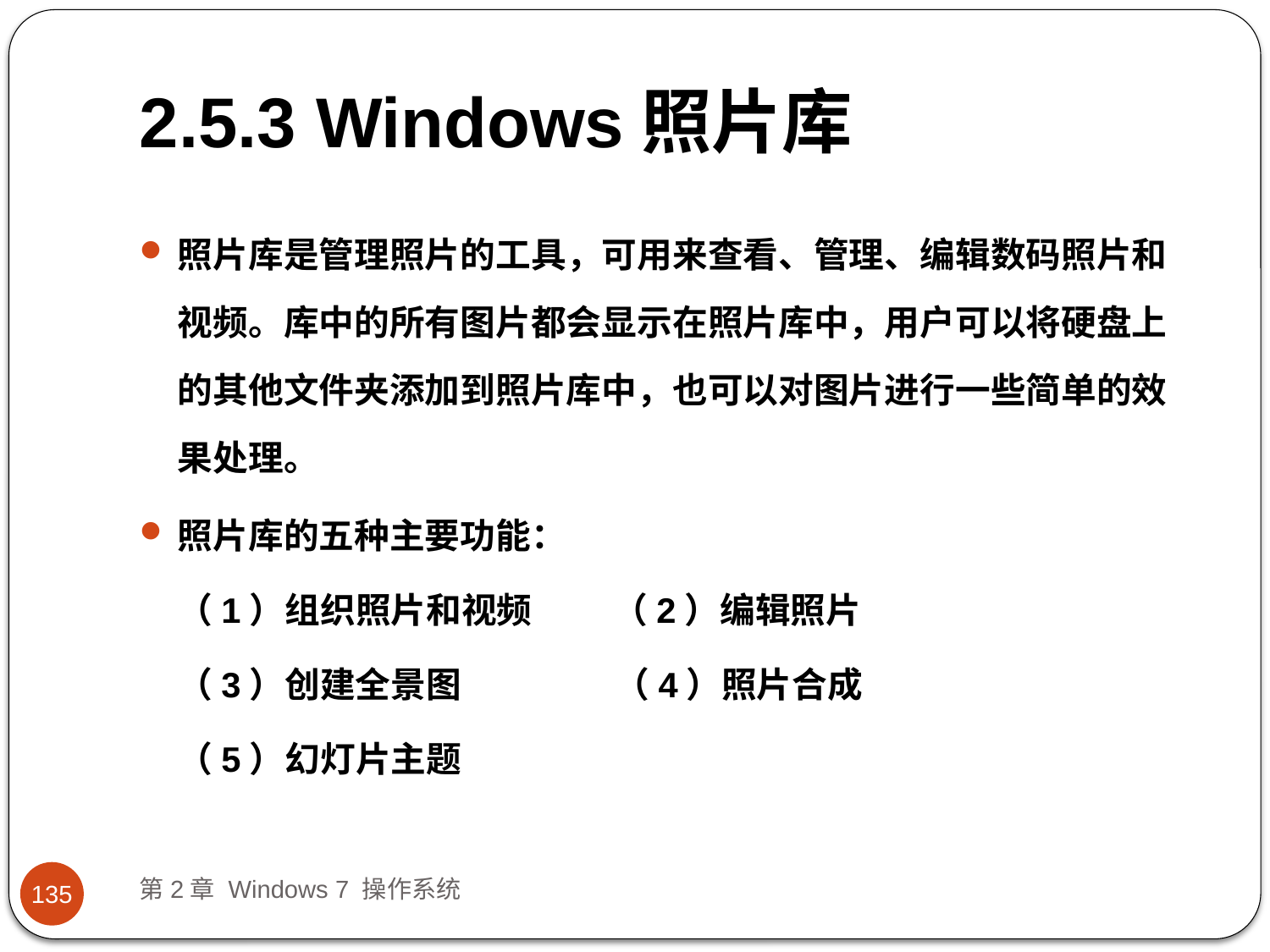

# 2.5.3 Windows照片库
照片库是管理照片的工具，可用来查看、管理、编辑数码照片和视频。库中的所有图片都会显示在照片库中，用户可以将硬盘上的其他文件夹添加到照片库中，也可以对图片进行一些简单的效果处理。
照片库的五种主要功能：
（1）组织照片和视频          （2）编辑照片
（3）创建全景图                   （4）照片合成
（5）幻灯片主题
第2章 Windows 7 操作系统
135